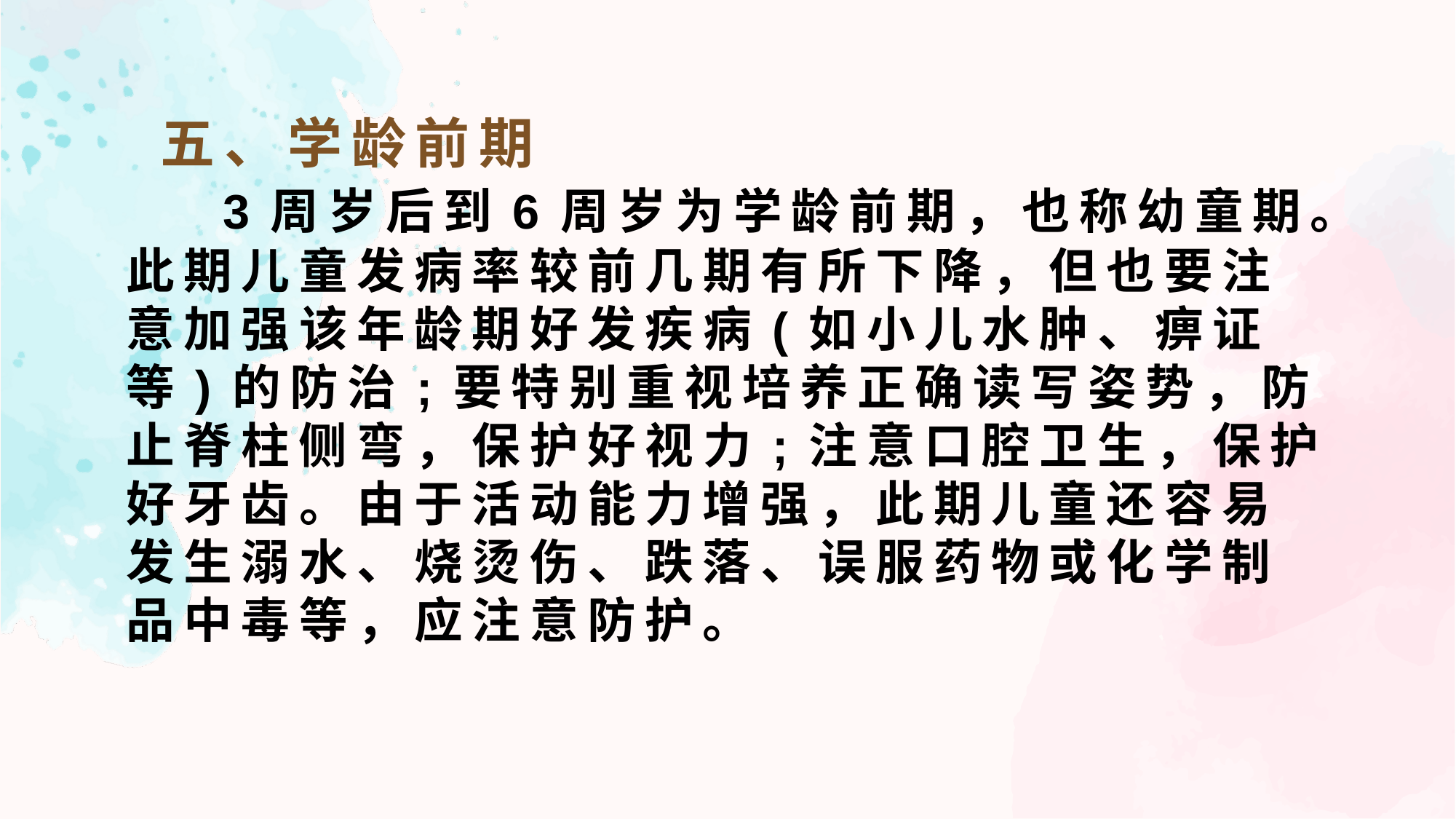

五、学龄前期
    3周岁后到6周岁为学龄前期，也称幼童期。
此期儿童发病率较前几期有所下降，但也要注意加强该年龄期好发疾病(如小儿水肿、痹证等)的防治;要特别重视培养正确读写姿势，防止脊柱侧弯，保护好视力;注意口腔卫生，保护好牙齿。由于活动能力增强，此期儿童还容易发生溺水、烧烫伤、跌落、误服药物或化学制品中毒等，应注意防护。